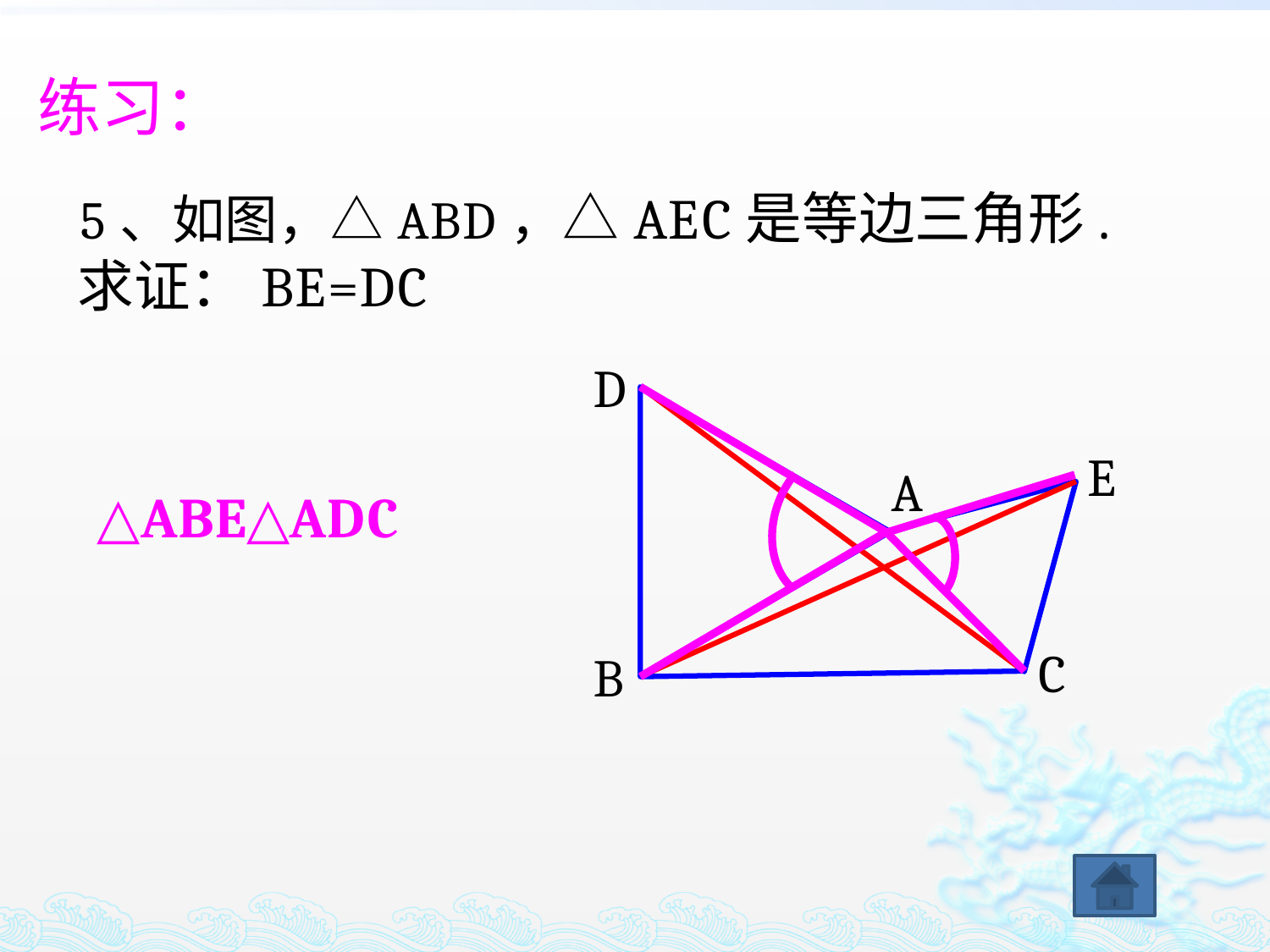

练习：
5、如图，△ABD，△AEC是等边三角形.
求证：BE=DC
D

E
A

C
B

△ABE≌△ADC